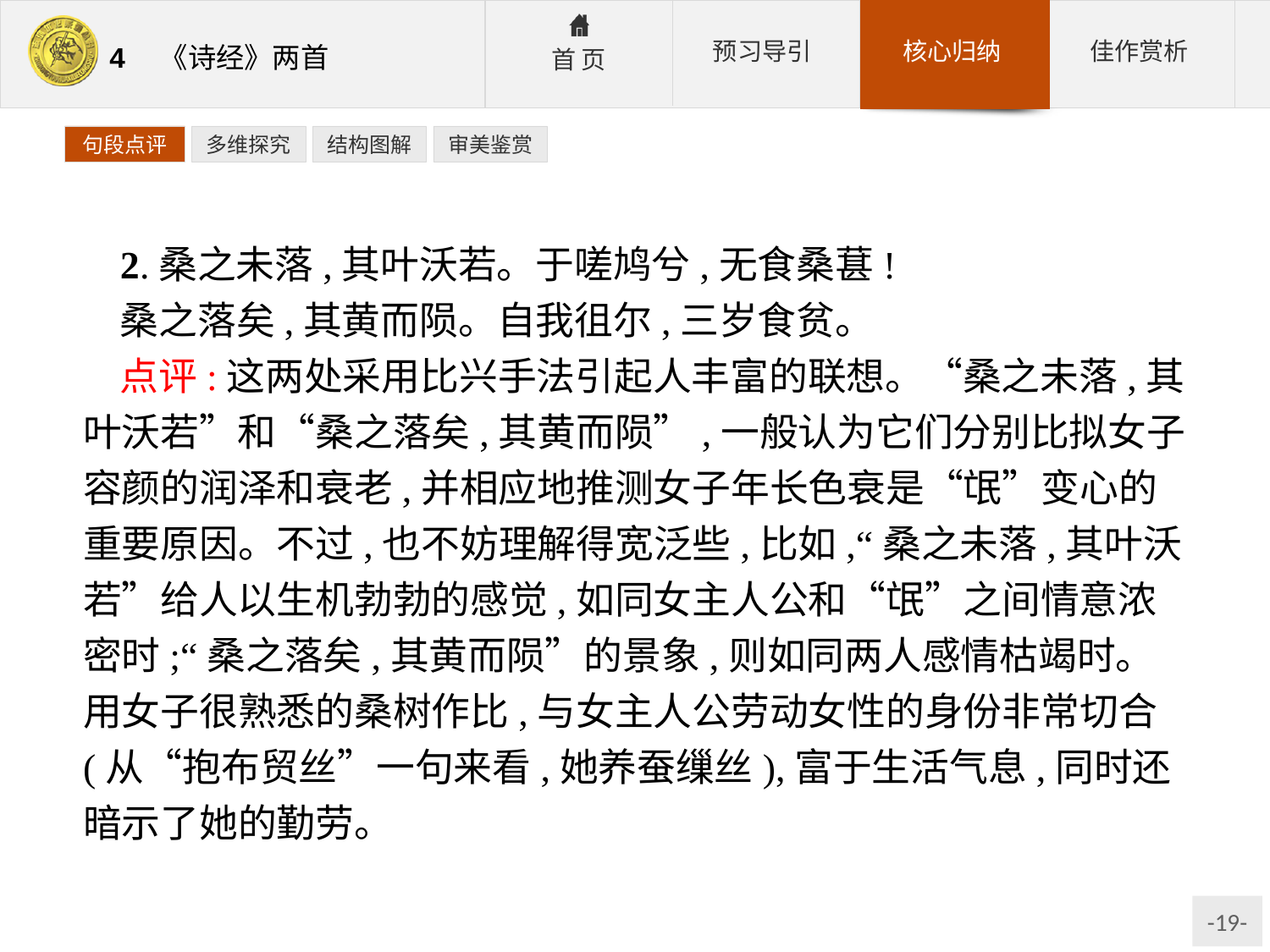

句段点评
多维探究
结构图解
审美鉴赏
2.桑之未落,其叶沃若。于嗟鸠兮,无食桑葚!
桑之落矣,其黄而陨。自我徂尔,三岁食贫。
点评:这两处采用比兴手法引起人丰富的联想。“桑之未落,其叶沃若”和“桑之落矣,其黄而陨”,一般认为它们分别比拟女子容颜的润泽和衰老,并相应地推测女子年长色衰是“氓”变心的重要原因。不过,也不妨理解得宽泛些,比如,“桑之未落,其叶沃若”给人以生机勃勃的感觉,如同女主人公和“氓”之间情意浓密时;“桑之落矣,其黄而陨”的景象,则如同两人感情枯竭时。用女子很熟悉的桑树作比,与女主人公劳动女性的身份非常切合(从“抱布贸丝”一句来看,她养蚕缫丝),富于生活气息,同时还暗示了她的勤劳。